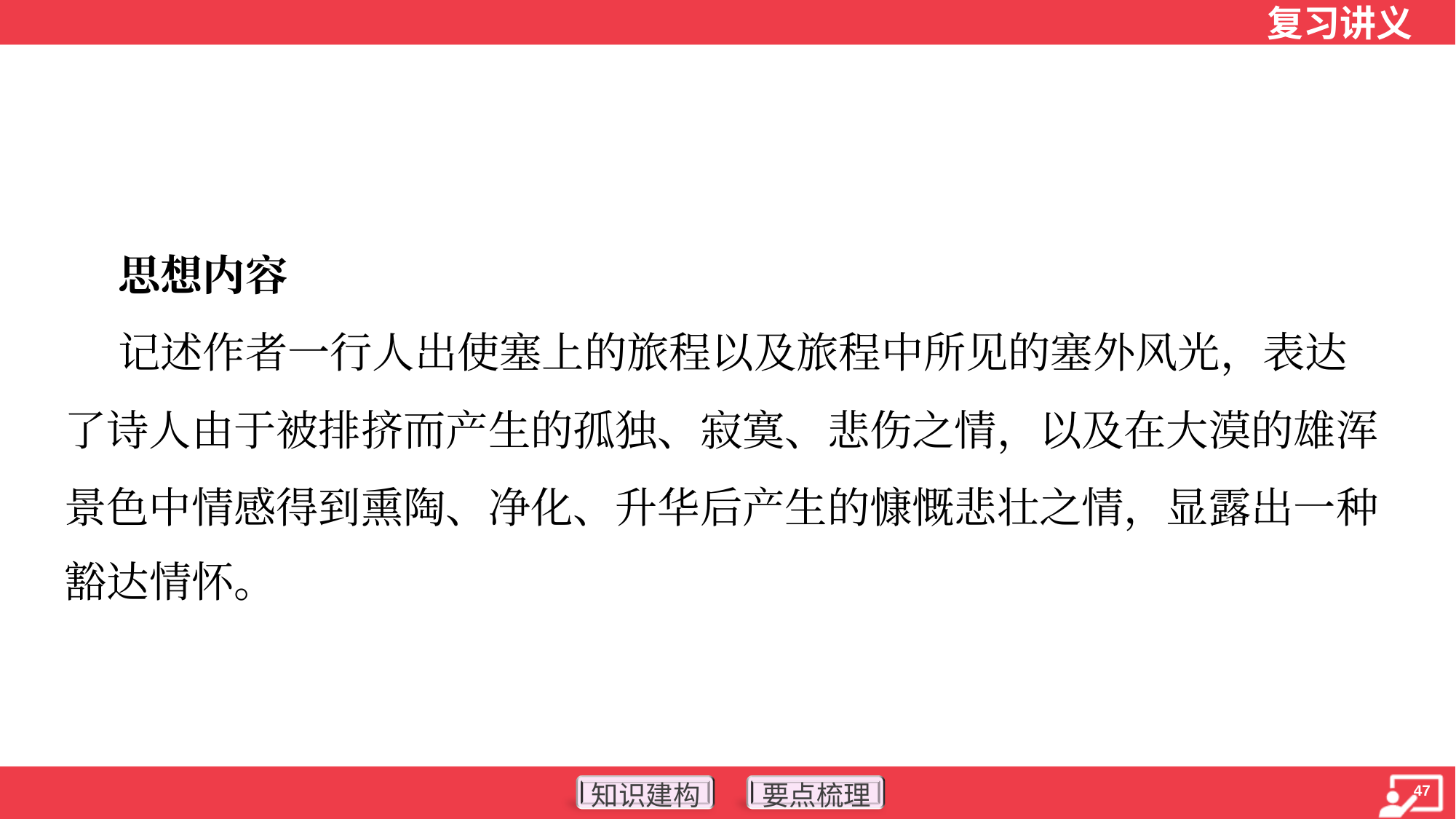

思想内容
    记述作者一行人出使塞上的旅程以及旅程中所见的塞外风光，表达
了诗人由于被排挤而产生的孤独、寂寞、悲伤之情，以及在大漠的雄浑
景色中情感得到熏陶、净化、升华后产生的慷慨悲壮之情，显露出一种
豁达情怀。